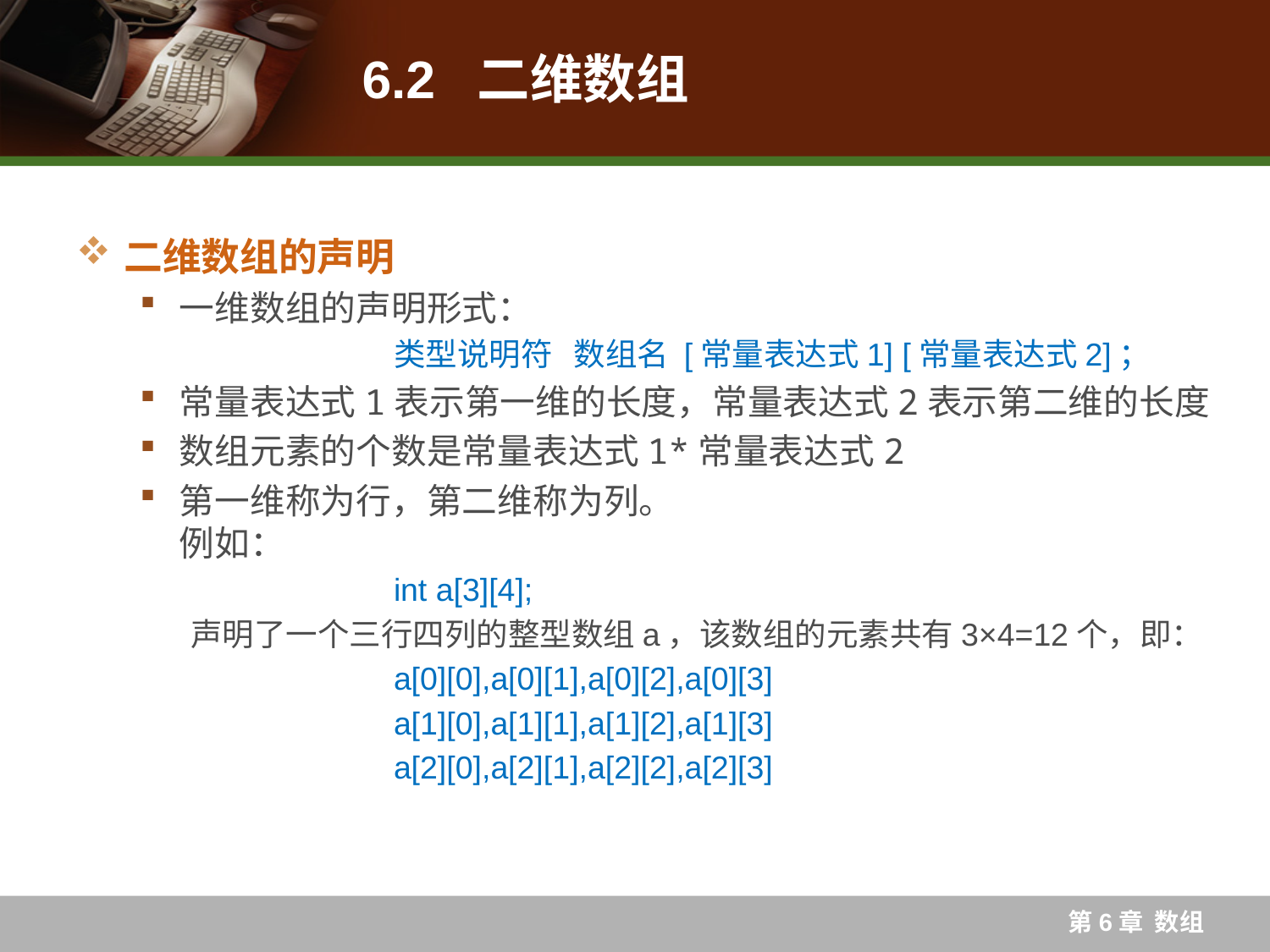

# 6.2  二维数组
二维数组的声明
一维数组的声明形式：
		类型说明符   数组名 [常量表达式1] [常量表达式2]；
常量表达式1表示第一维的长度，常量表达式2表示第二维的长度
数组元素的个数是常量表达式1*常量表达式2
第一维称为行，第二维称为列。
例如：
		int a[3][4];
      声明了一个三行四列的整型数组a，该数组的元素共有3×4=12个，即：
   		a[0][0],a[0][1],a[0][2],a[0][3]
    		a[1][0],a[1][1],a[1][2],a[1][3]
    		a[2][0],a[2][1],a[2][2],a[2][3]

第6章  数组